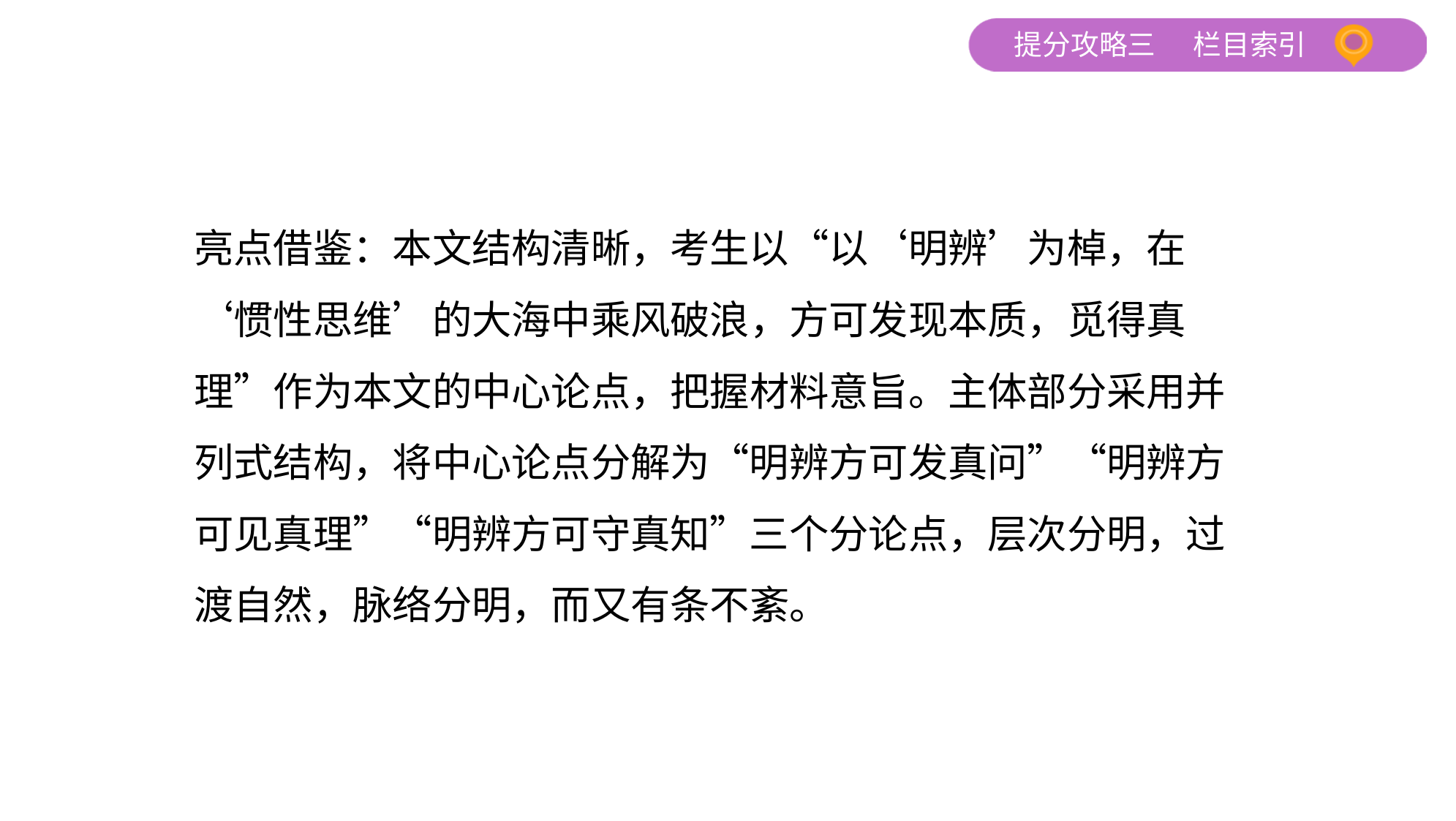

亮点借鉴：本文结构清晰，考生以“以‘明辨’为棹，在‘惯性思维’的大海中乘风破浪，方可发现本质，觅得真理”作为本文的中心论点，把握材料意旨。主体部分采用并列式结构，将中心论点分解为“明辨方可发真问”“明辨方可见真理”“明辨方可守真知”三个分论点，层次分明，过渡自然，脉络分明，而又有条不紊。